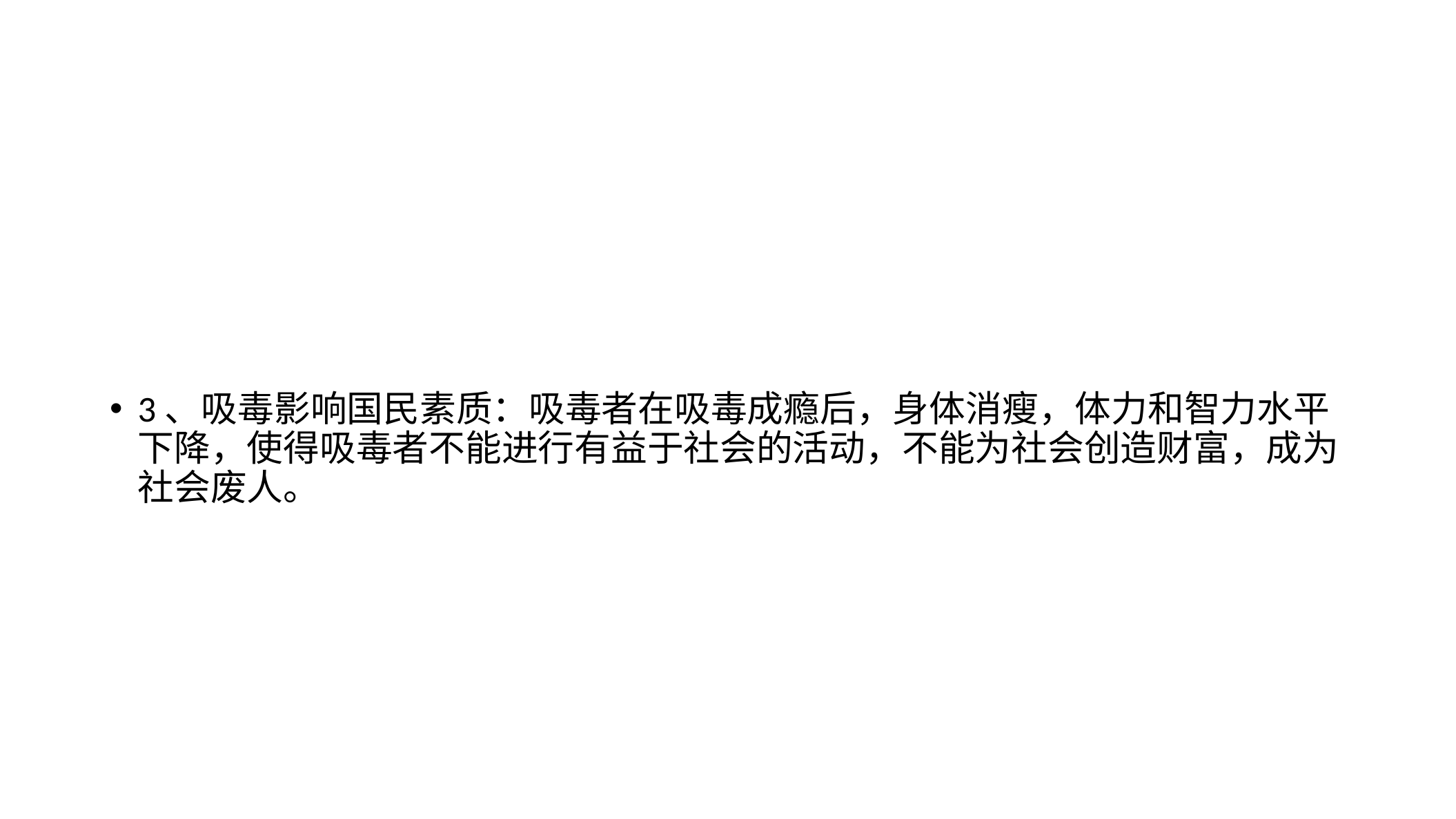

3、吸毒影响国民素质：吸毒者在吸毒成瘾后，身体消瘦，体力和智力水平下降，使得吸毒者不能进行有益于社会的活动，不能为社会创造财富，成为社会废人。